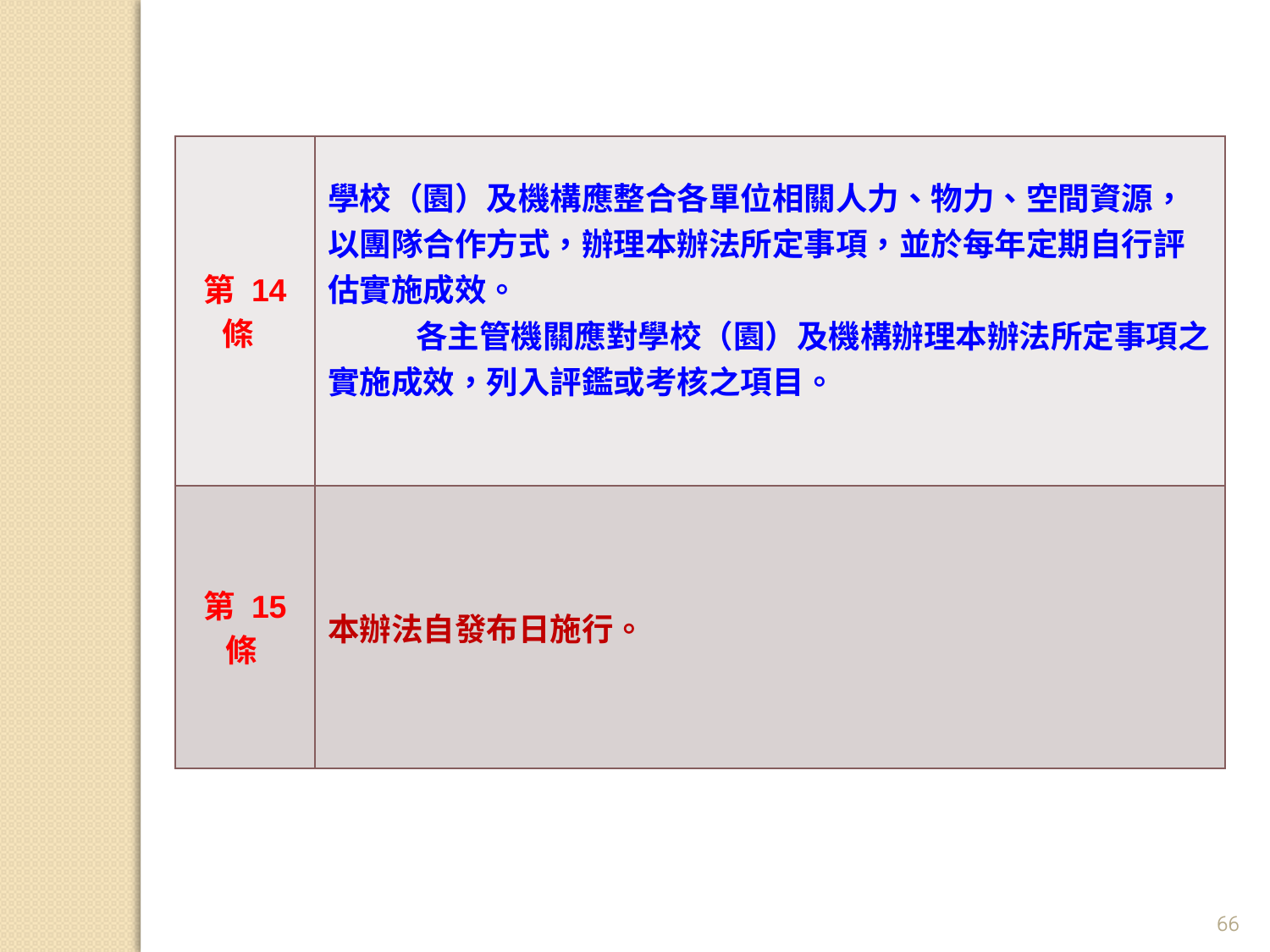

| 第 14 條 | 學校（園）及機構應整合各單位相關人力、物力、空間資源，以團隊合作方式，辦理本辦法所定事項，並於每年定期自行評估實施成效。 各主管機關應對學校（園）及機構辦理本辦法所定事項之實施成效，列入評鑑或考核之項目。 |
| --- | --- |
| 第 15 條 | 本辦法自發布日施行。 |
66